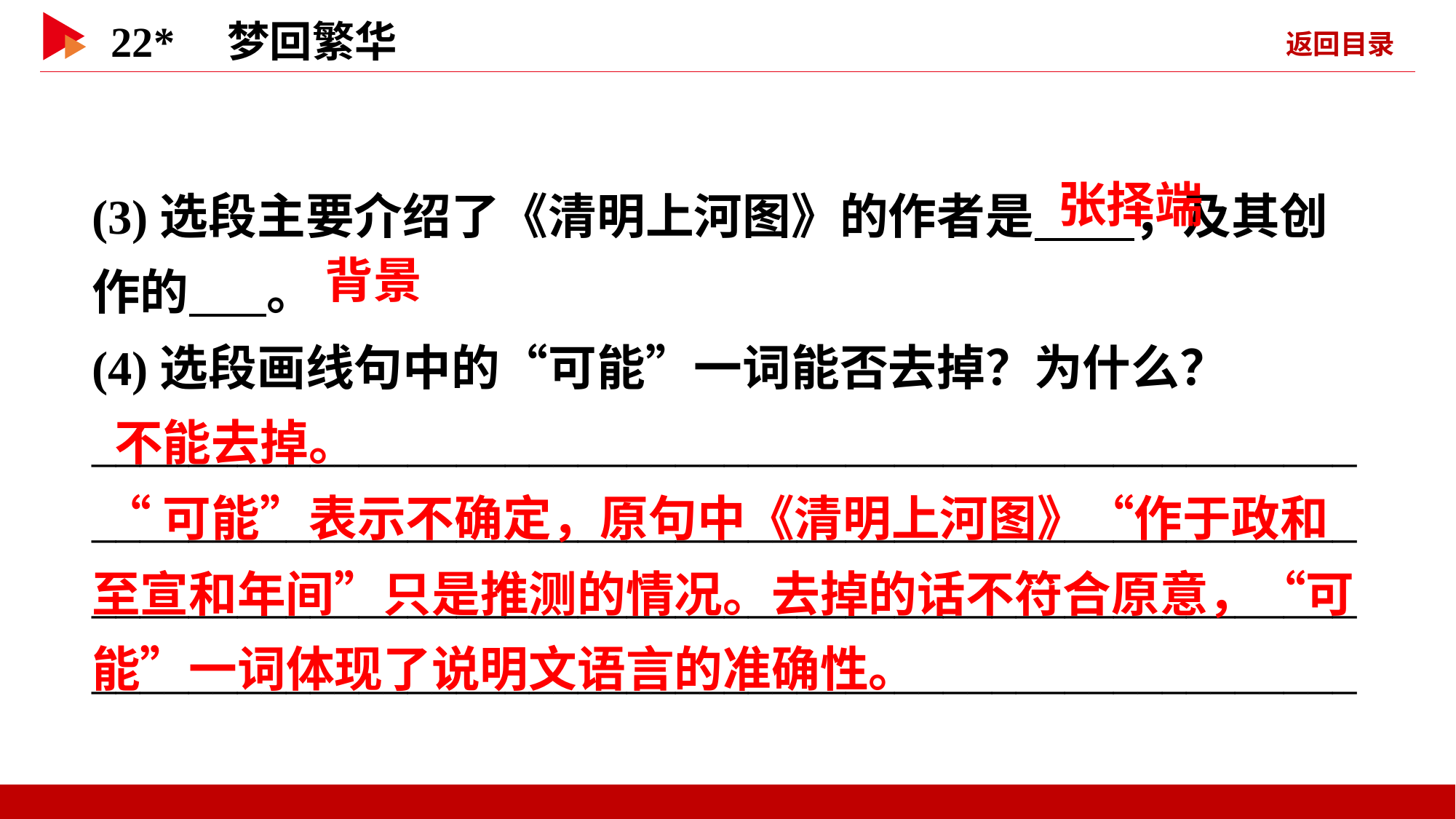

(3)选段主要介绍了《清明上河图》的作者是         ，及其创作的       。
(4)选段画线句中的“可能”一词能否去掉？为什么？
________________________________________________________________________________________________________________________________________________________________________________________________________________
 张择端
 背景
 不能去掉。
 “可能”表示不确定，原句中《清明上河图》“作于政和至宣和年间”只是推测的情况。去掉的话不符合原意，“可能”一词体现了说明文语言的准确性。